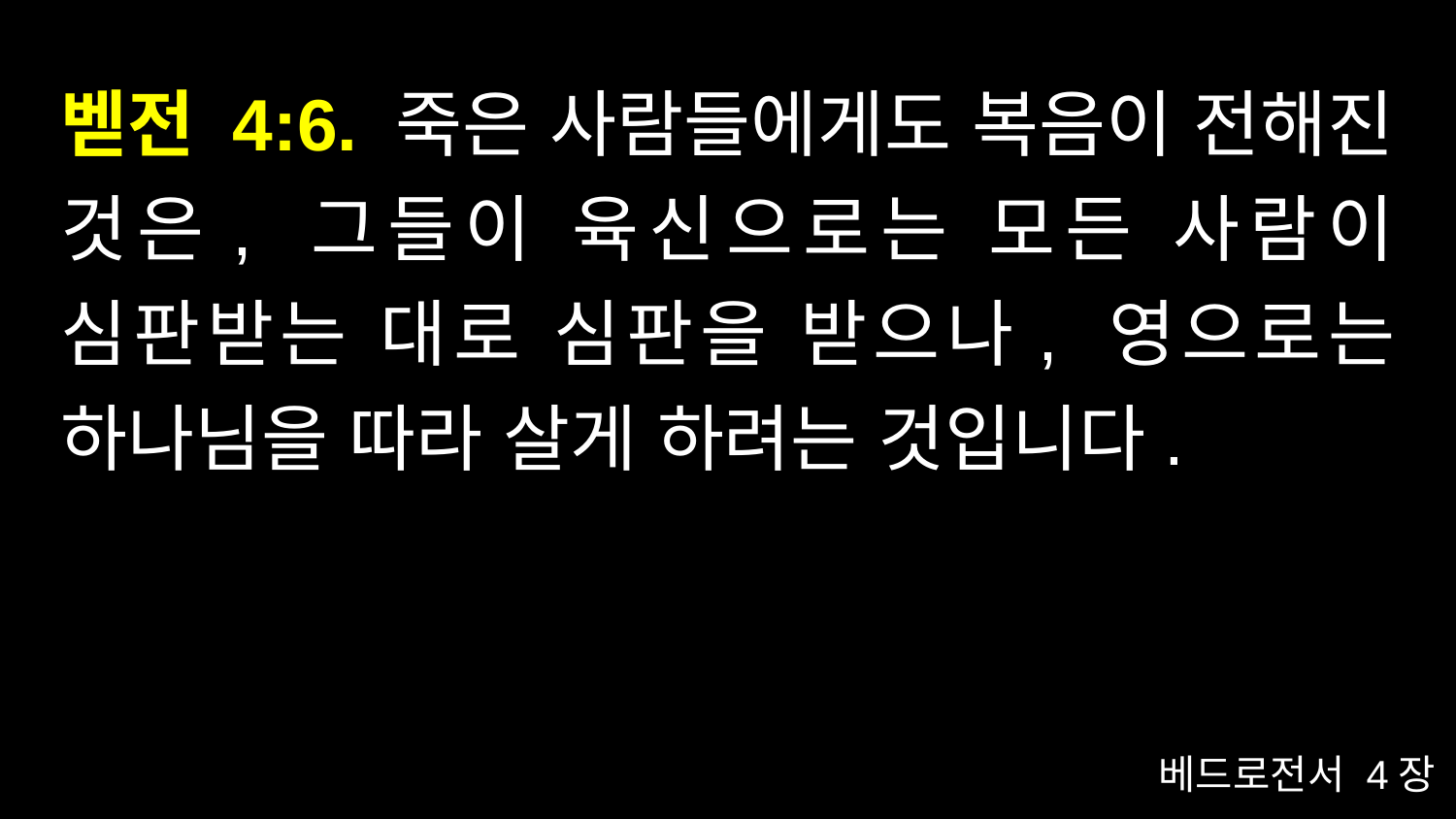

# 벧전 4:6. 죽은 사람들에게도 복음이 전해진 것은, 그들이 육신으로는 모든 사람이 심판받는 대로 심판을 받으나, 영으로는 하나님을 따라 살게 하려는 것입니다.
베드로전서 4장